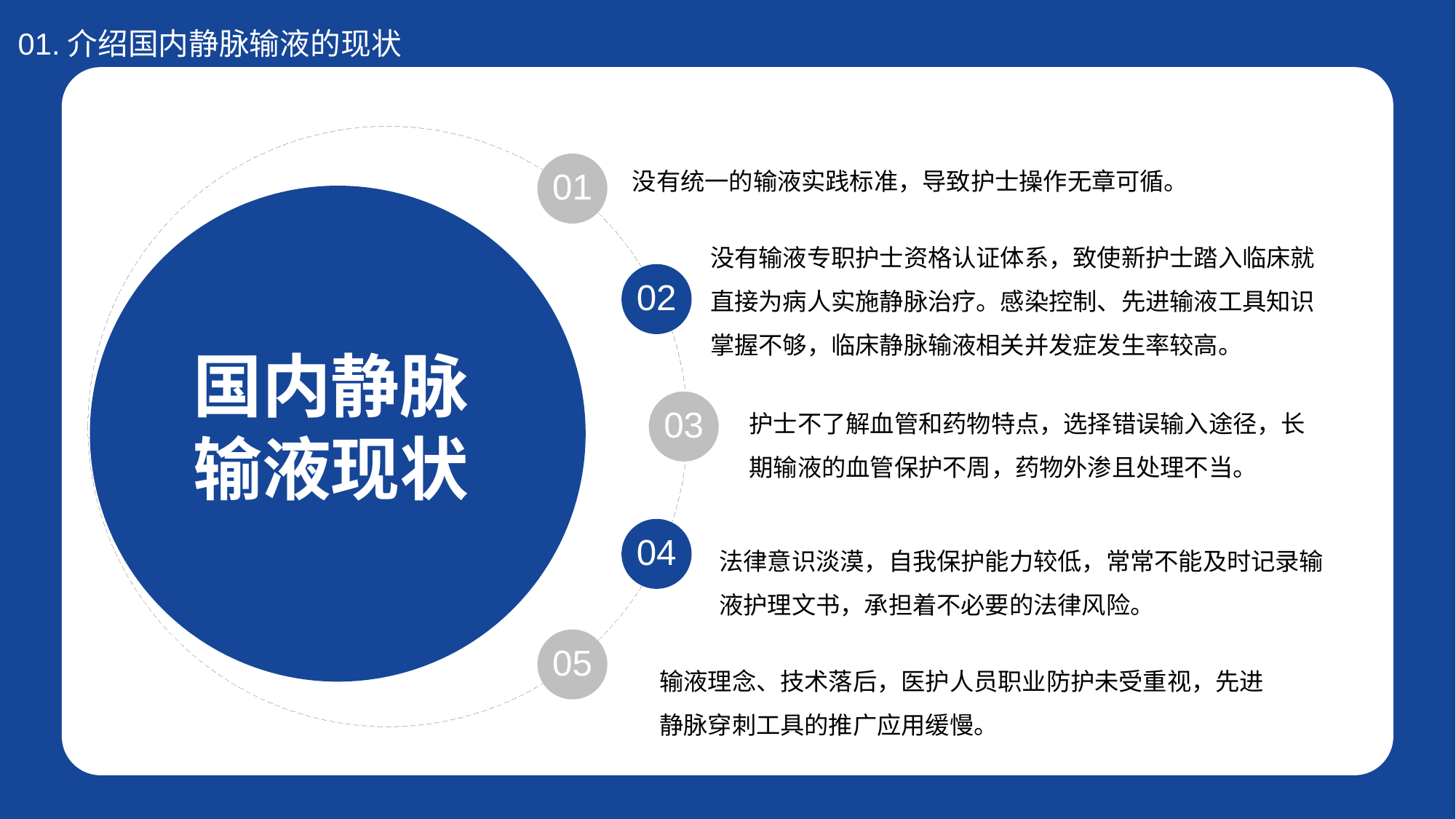

01

02
国内静脉输液现状
03
04
05
没有统一的输液实践标准，导致护士操作无章可循。
没有输液专职护士资格认证体系，致使新护士踏入临床就直接为病人实施静脉治疗。感染控制、先进输液工具知识掌握不够，临床静脉输液相关并发症发生率较高。
护士不了解血管和药物特点，选择错误输入途径，长期输液的血管保护不周，药物外渗且处理不当。
法律意识淡漠，自我保护能力较低，常常不能及时记录输液护理文书，承担着不必要的法律风险。
输液理念、技术落后，医护人员职业防护未受重视，先进静脉穿刺工具的推广应用缓慢。